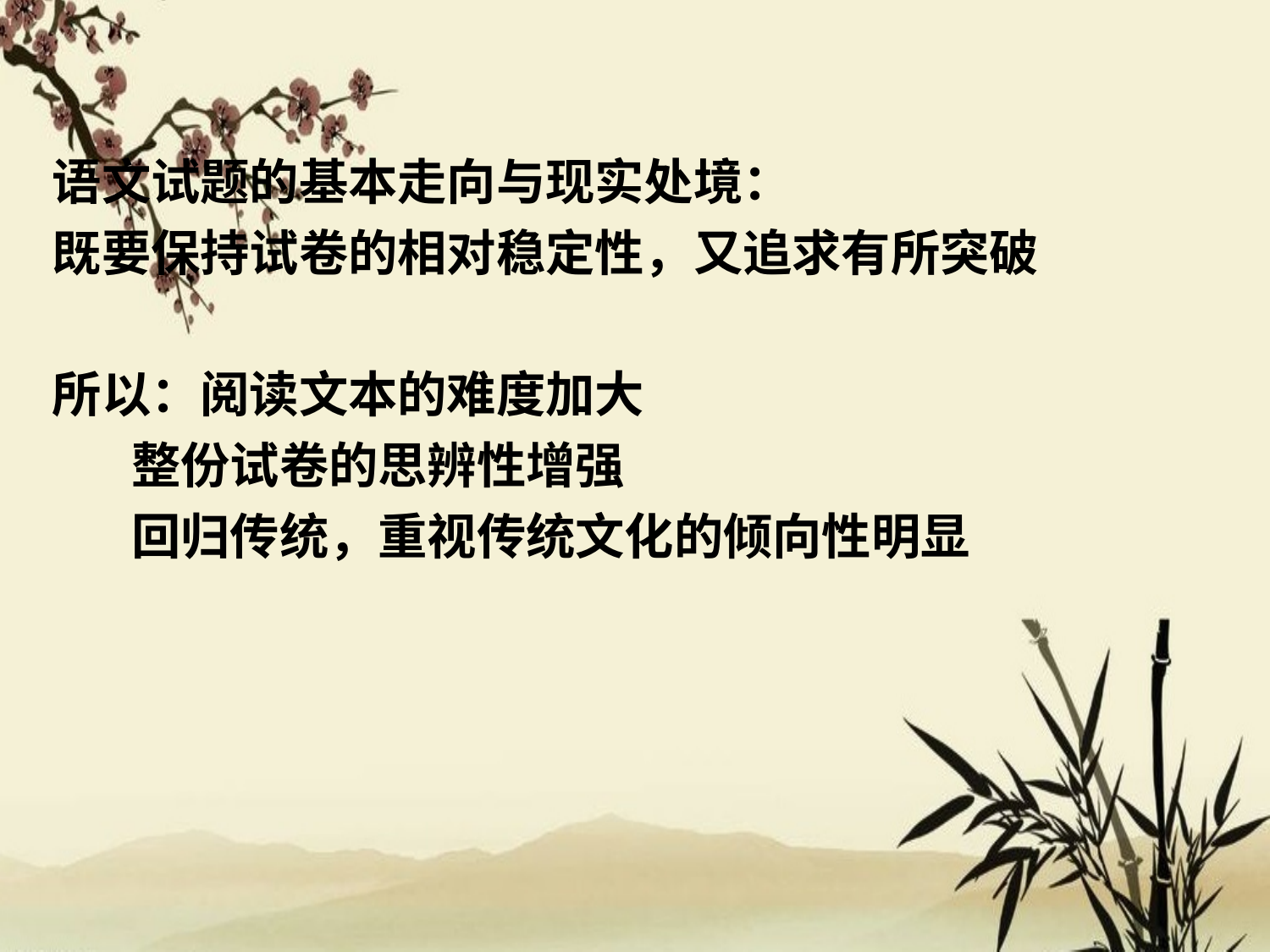

#
语文试题的基本走向与现实处境：
既要保持试卷的相对稳定性，又追求有所突破

所以：阅读文本的难度加大
      整份试卷的思辨性增强
      回归传统，重视传统文化的倾向性明显